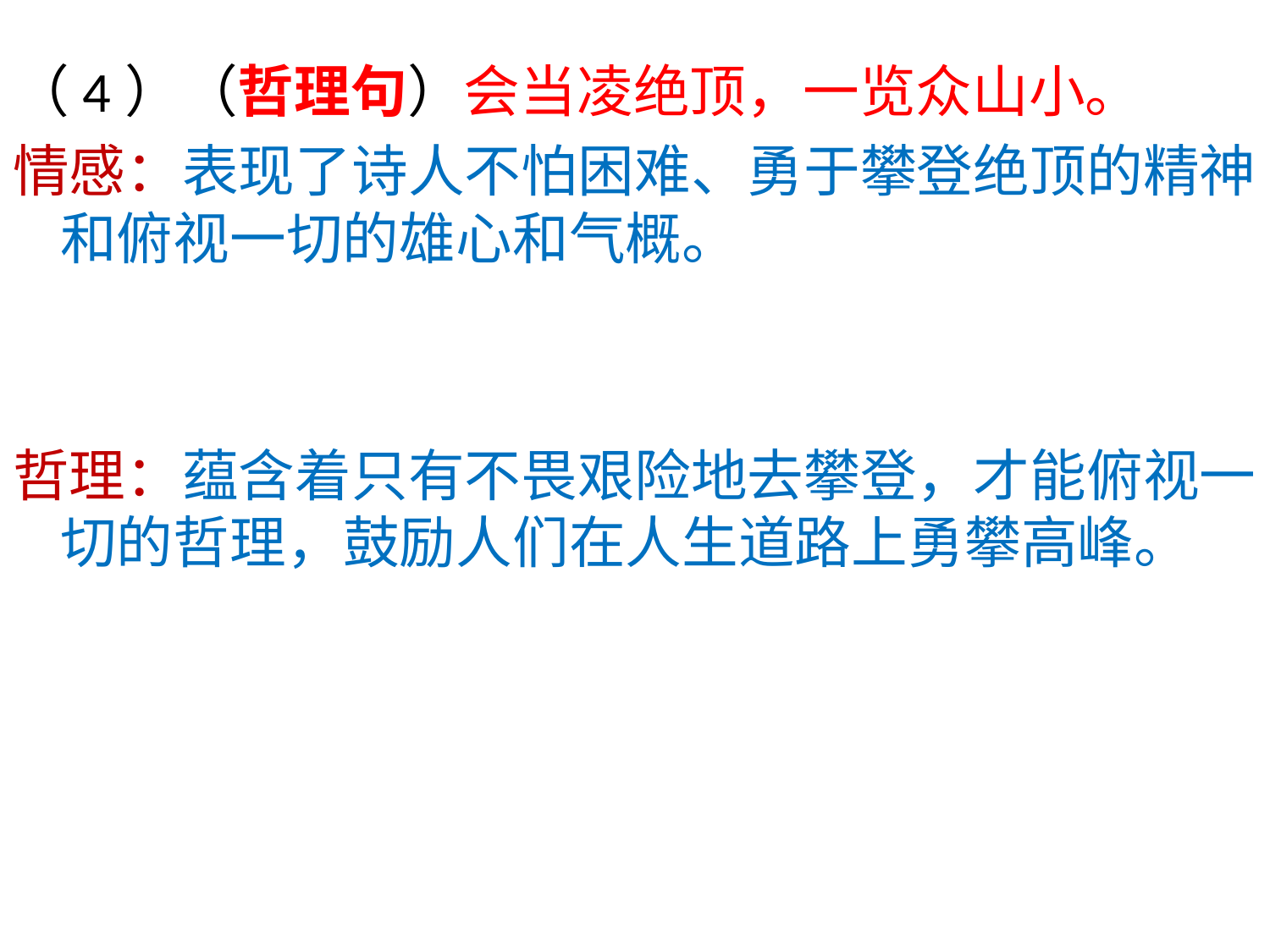

#
（4）（哲理句）会当凌绝顶，一览众山小。
情感：表现了诗人不怕困难、勇于攀登绝顶的精神和俯视一切的雄心和气概。

哲理：蕴含着只有不畏艰险地去攀登，才能俯视一切的哲理，鼓励人们在人生道路上勇攀高峰。